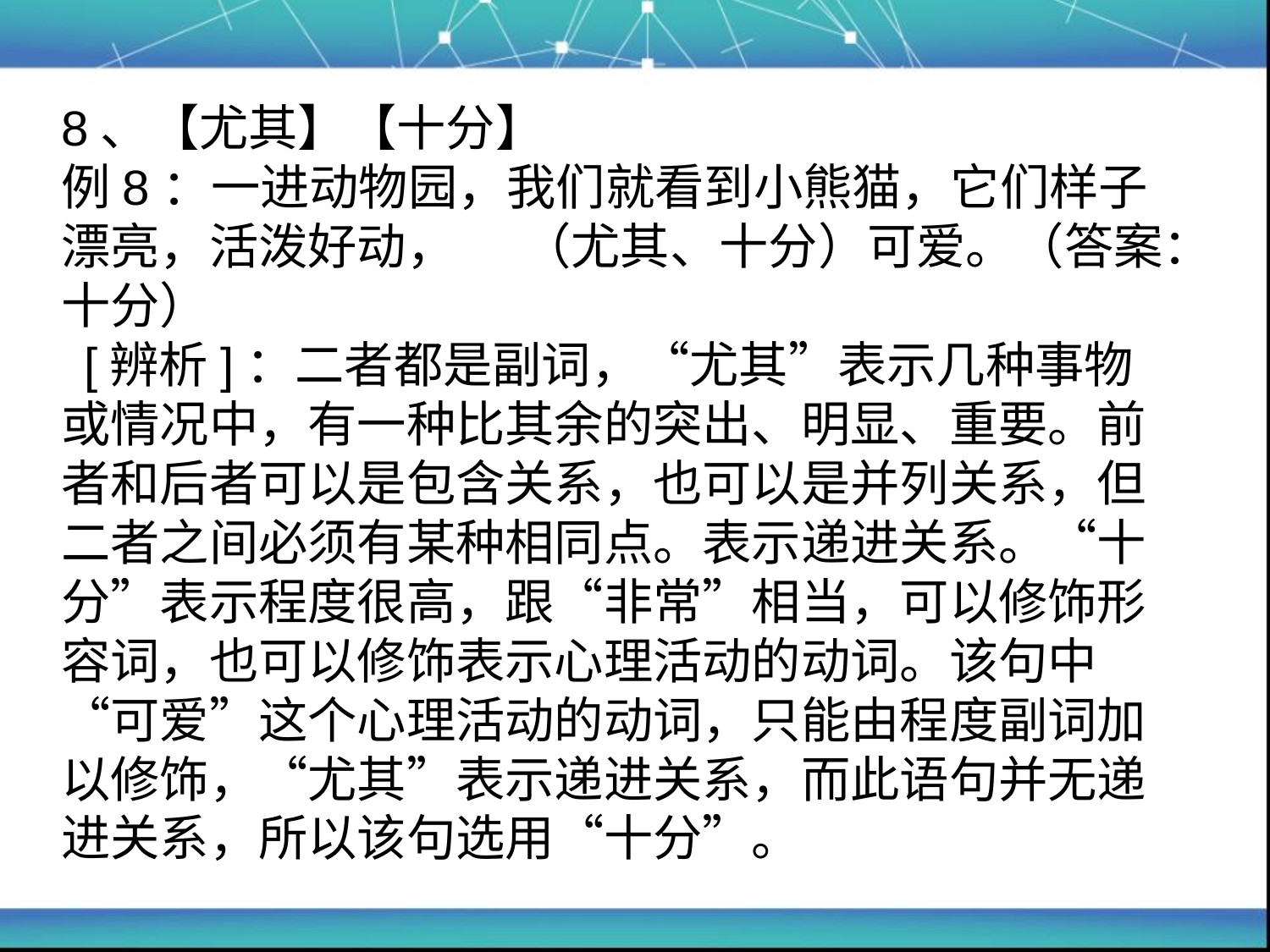

# 8、【尤其】【十分】 例8：一进动物园，我们就看到小熊猫，它们样子漂亮，活泼好动，      （尤其、十分）可爱。（答案：十分） [辨析]：二者都是副词，“尤其”表示几种事物或情况中，有一种比其余的突出、明显、重要。前者和后者可以是包含关系，也可以是并列关系，但二者之间必须有某种相同点。表示递进关系。“十分”表示程度很高，跟“非常”相当，可以修饰形容词，也可以修饰表示心理活动的动词。该句中“可爱”这个心理活动的动词，只能由程度副词加以修饰，“尤其”表示递进关系，而此语句并无递进关系，所以该句选用“十分”。